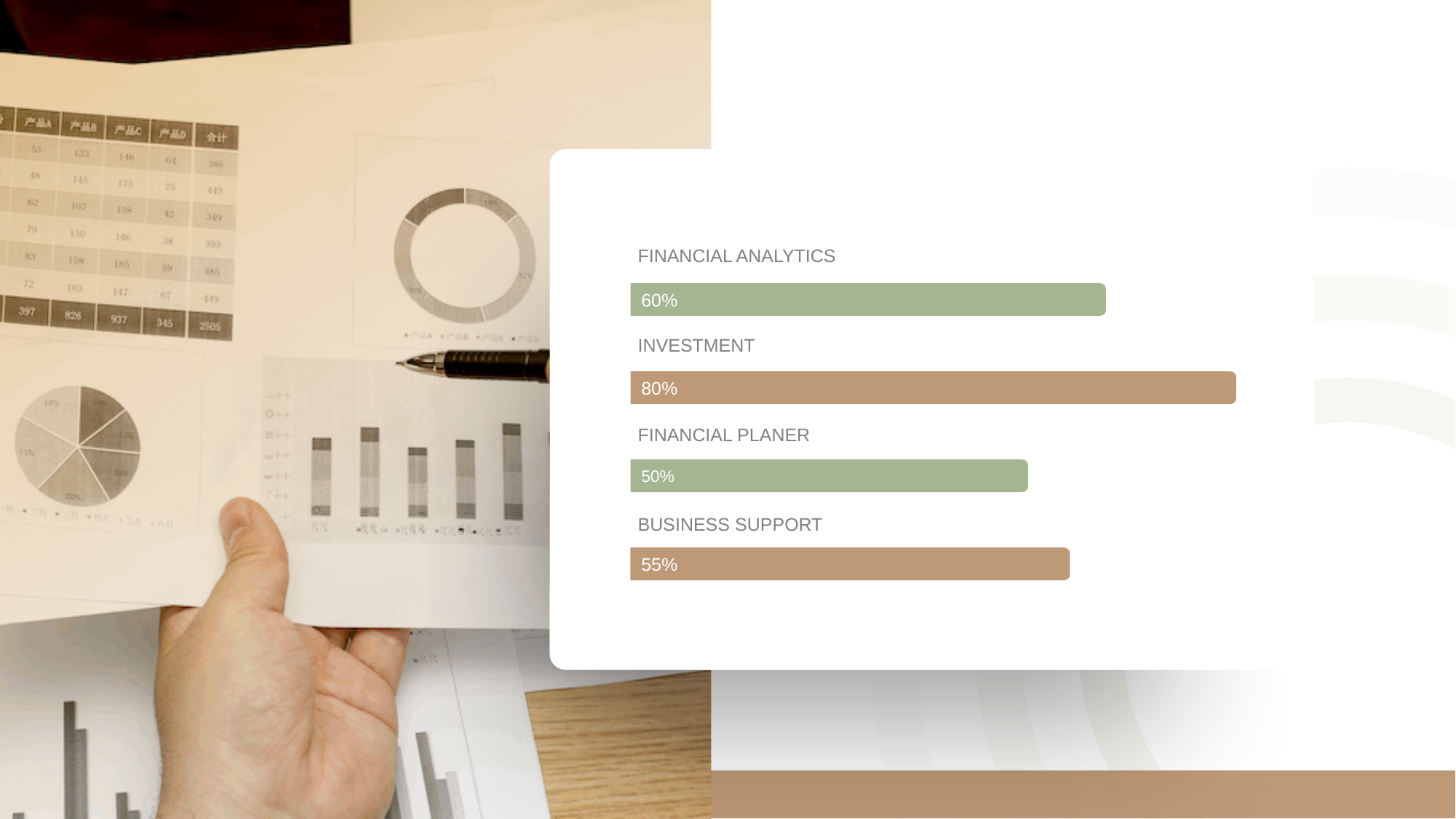

此处添加标题
Add the title here

FINANCIAL ANALYTICS
60%
INVESTMENT
80%
FINANCIAL PLANER
50%
BUSINESS SUPPORT
55%